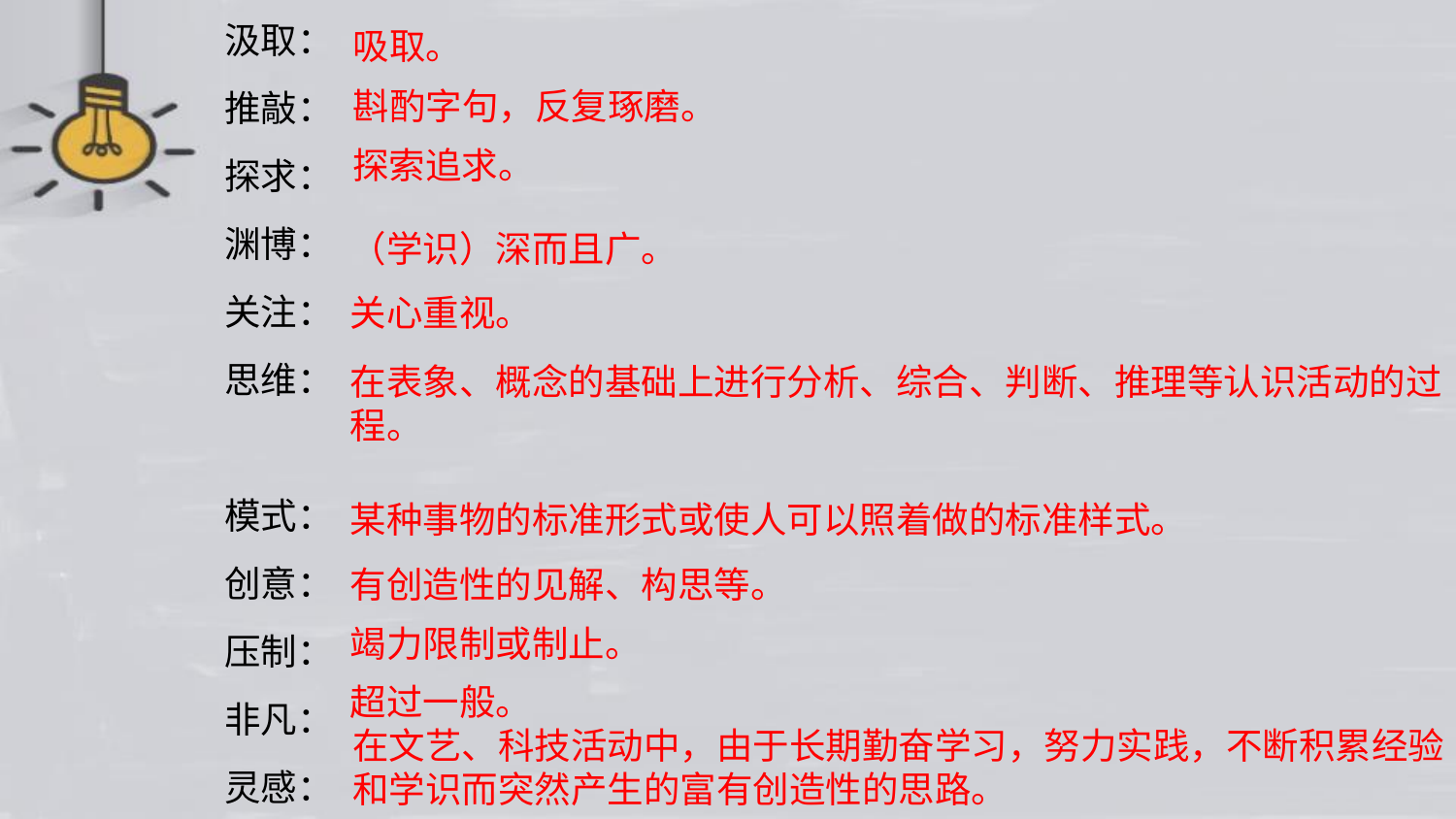

汲取：
推敲：
探求：
渊博：
关注：
思维：

模式：
创意：
压制：
非凡：
灵感：
吸取。
斟酌字句，反复琢磨。
探索追求。
（学识）深而且广。
关心重视。
在表象、概念的基础上进行分析、综合、判断、推理等认识活动的过程。
某种事物的标准形式或使人可以照着做的标准样式。
有创造性的见解、构思等。
竭力限制或制止。
超过一般。
在文艺、科技活动中，由于长期勤奋学习，努力实践，不断积累经验和学识而突然产生的富有创造性的思路。